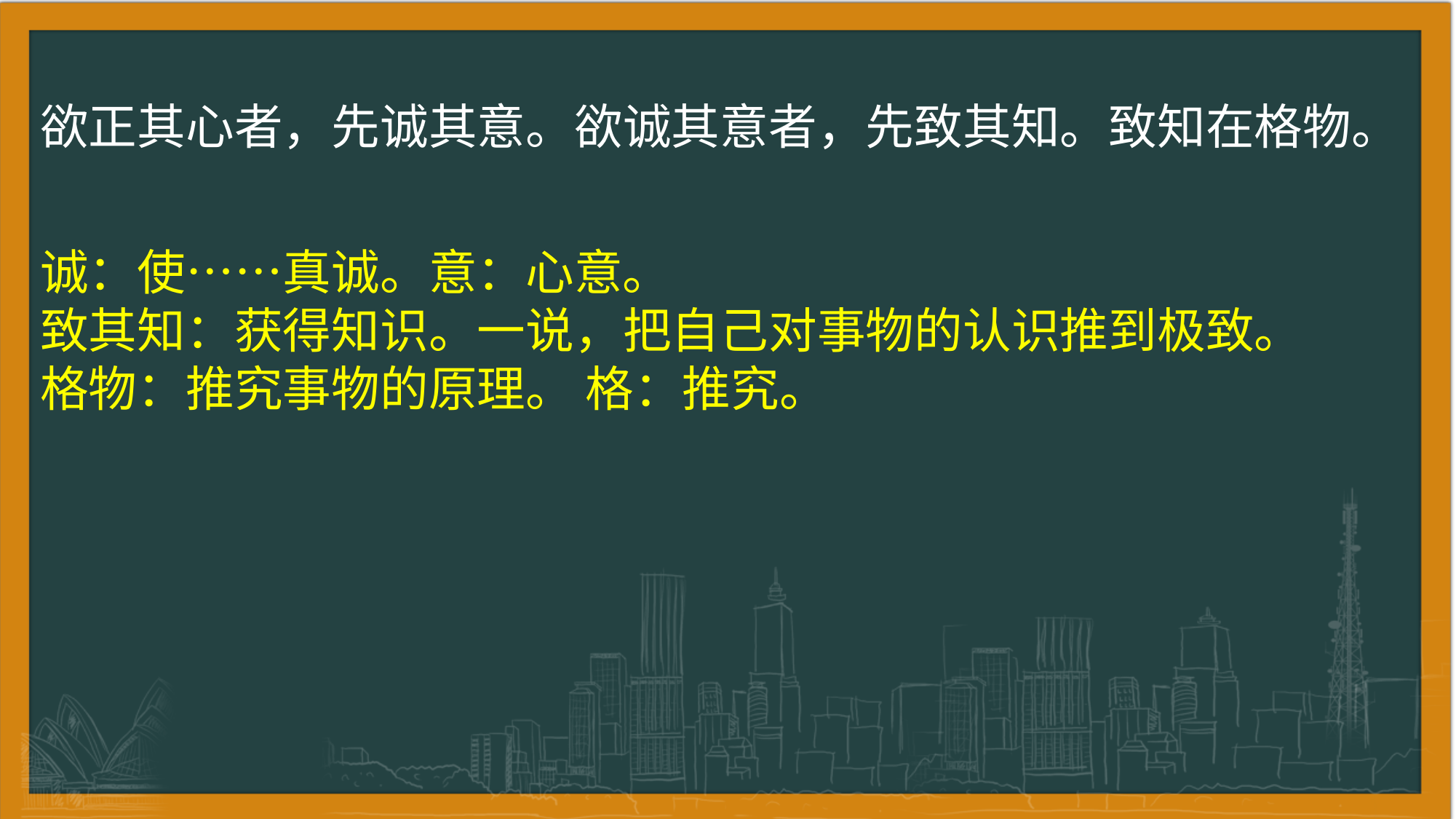

欲正其心者，先诚其意。欲诚其意者，先致其知。致知在格物。

诚：使……真诚。意：心意。
致其知：获得知识。一说，把自己对事物的认识推到极致。
格物：推究事物的原理。 格：推究。